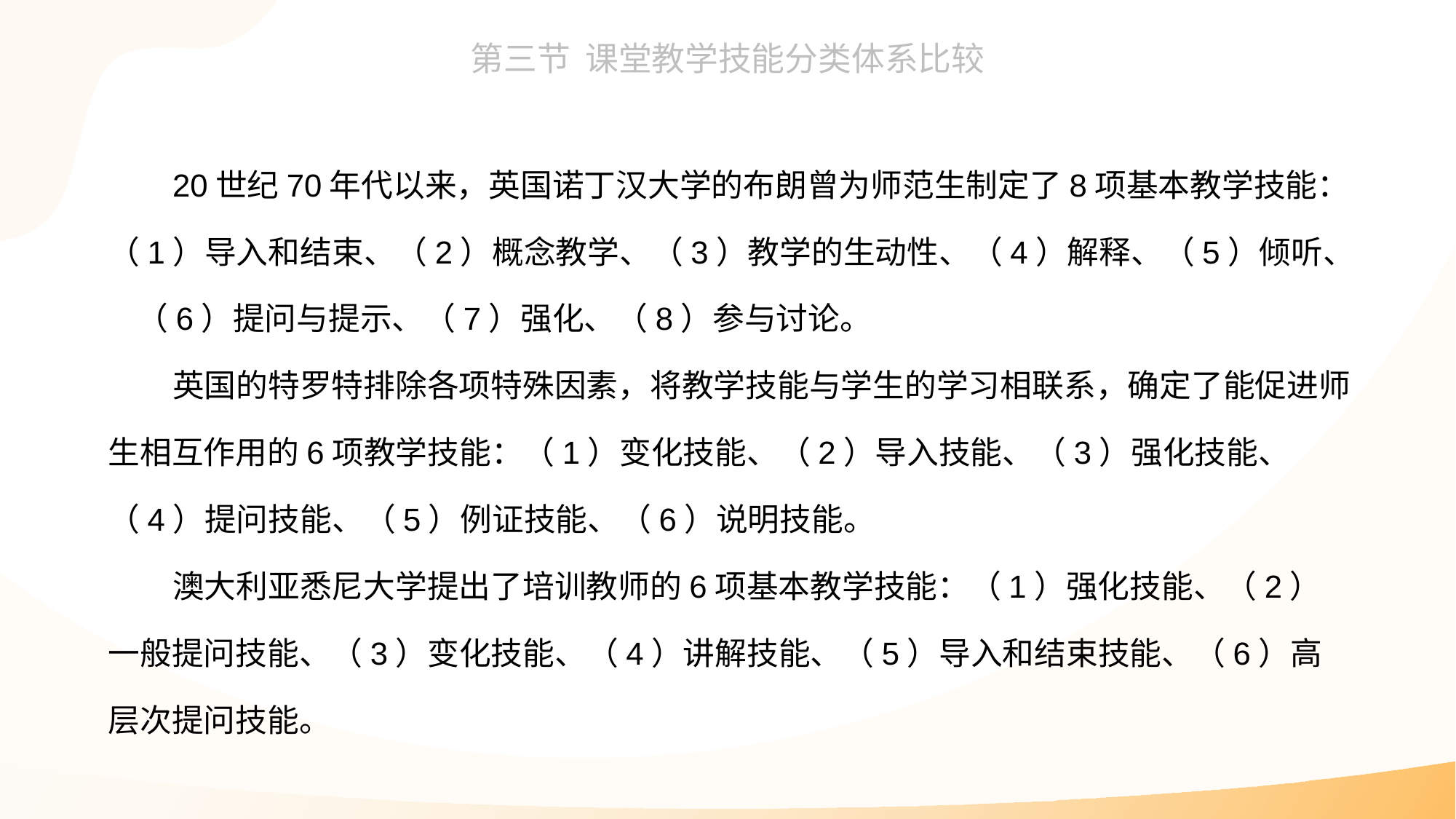

20世纪70年代以来，英国诺丁汉大学的布朗曾为师范生制定了8项基本教学技能： （1）导入和结束、（2）概念教学、（3）教学的生动性、（4）解释、（5）倾听、    （6）提问与提示、（7）强化、（8）参与讨论。
英国的特罗特排除各项特殊因素，将教学技能与学生的学习相联系，确定了能促进师生相互作用的6项教学技能：（1）变化技能、（2）导入技能、（3）强化技能、（4）提问技能、（5）例证技能、（6）说明技能。
澳大利亚悉尼大学提出了培训教师的6项基本教学技能：（1）强化技能、（2）一般提问技能、（3）变化技能、（4）讲解技能、（5）导入和结束技能、（6）高层次提问技能。